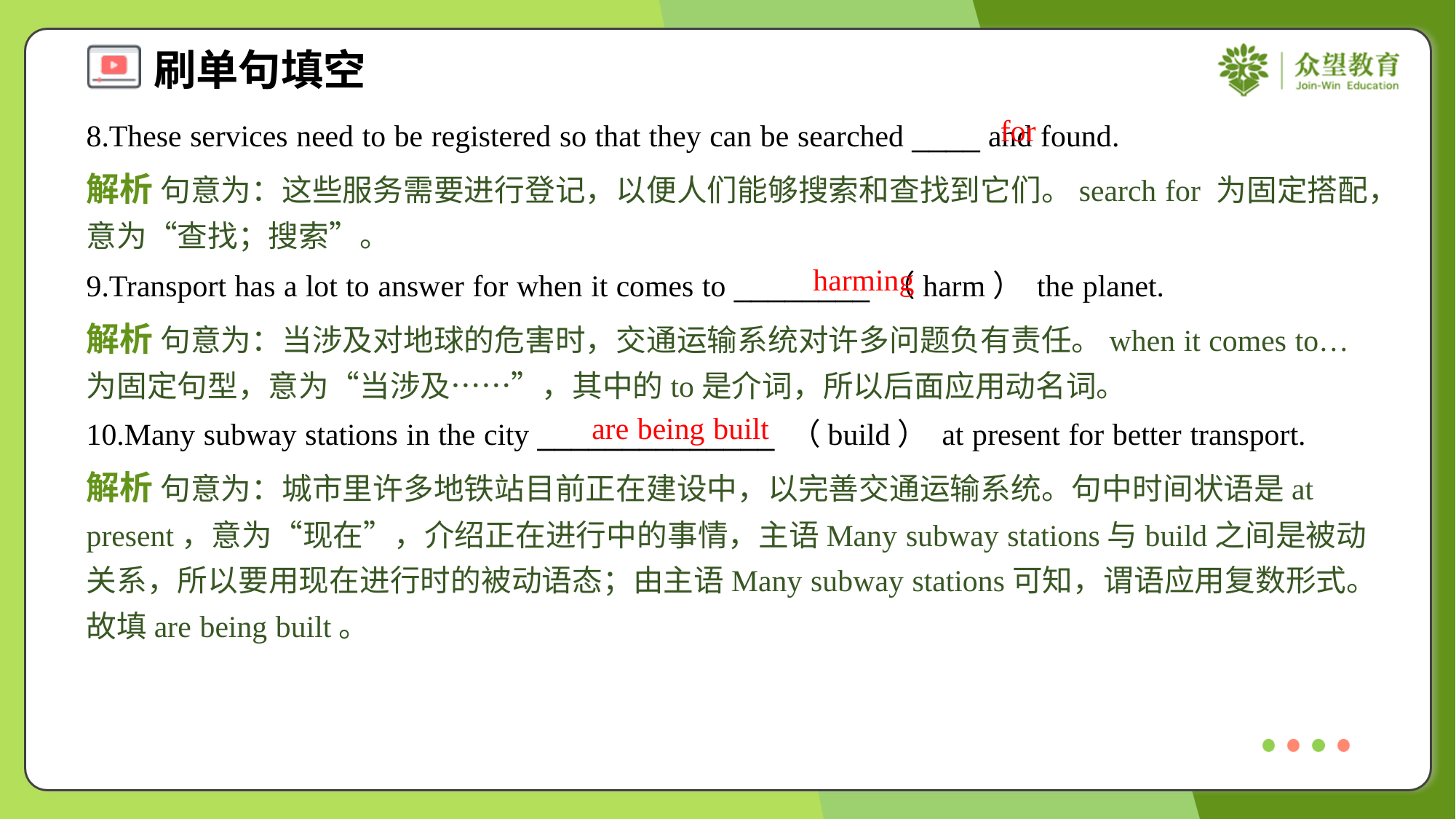

for
8.These services need to be registered so that they can be searched ____ and found.
解析 句意为：这些服务需要进行登记，以便人们能够搜索和查找到它们。search for 为固定搭配，意为“查找；搜索”。
harming
9.Transport has a lot to answer for when it comes to ________ （harm） the planet.
解析 句意为：当涉及对地球的危害时，交通运输系统对许多问题负有责任。when it comes to… 为固定句型，意为“当涉及……”，其中的to是介词，所以后面应用动名词。
are being built
10.Many subway stations in the city ______________ （build） at present for better transport.
解析 句意为：城市里许多地铁站目前正在建设中，以完善交通运输系统。句中时间状语是at present，意为“现在”，介绍正在进行中的事情，主语Many subway stations与build之间是被动关系，所以要用现在进行时的被动语态；由主语Many subway stations可知，谓语应用复数形式。故填are being built。